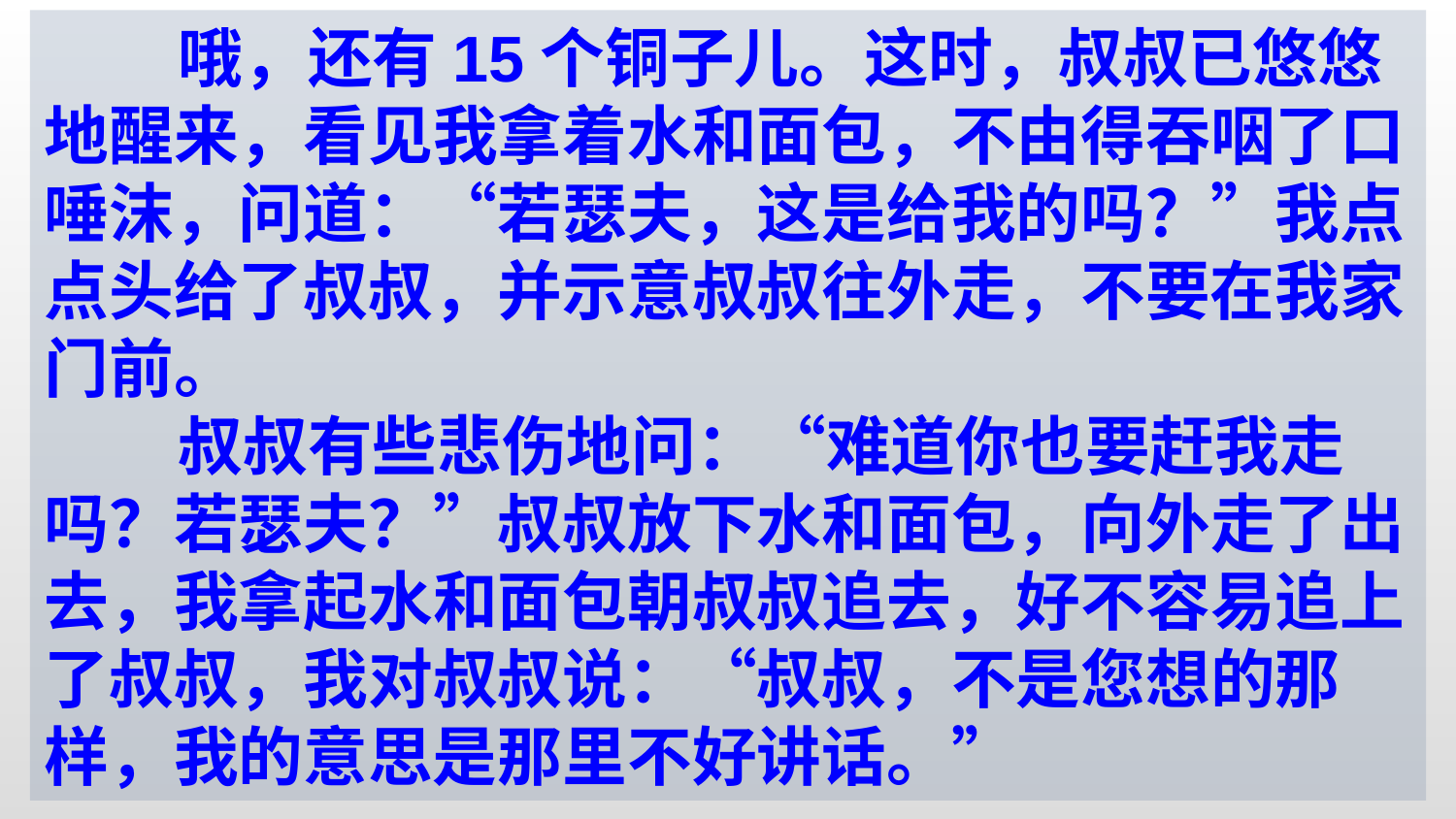

哦，还有15个铜子儿。这时，叔叔已悠悠地醒来，看见我拿着水和面包，不由得吞咽了口唾沫，问道：“若瑟夫，这是给我的吗？”我点点头给了叔叔，并示意叔叔往外走，不要在我家门前。
        叔叔有些悲伤地问：“难道你也要赶我走吗？若瑟夫？”叔叔放下水和面包，向外走了出去，我拿起水和面包朝叔叔追去，好不容易追上了叔叔，我对叔叔说：“叔叔，不是您想的那样，我的意思是那里不好讲话。”